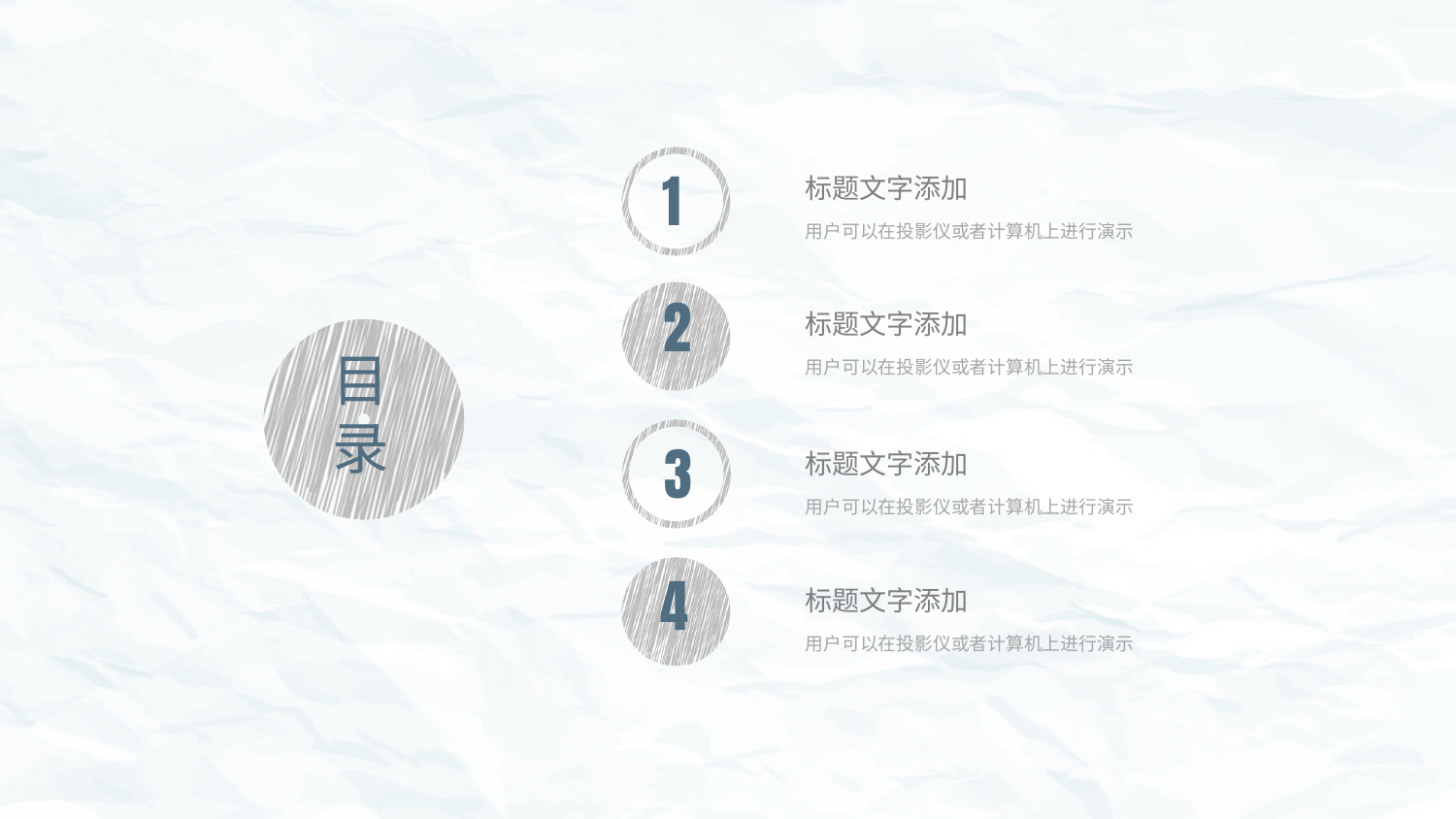

1
标题文字添加
用户可以在投影仪或者计算机上进行演示

2
标题文字添加
用户可以在投影仪或者计算机上进行演示

目录

3
标题文字添加
用户可以在投影仪或者计算机上进行演示

4
标题文字添加
用户可以在投影仪或者计算机上进行演示